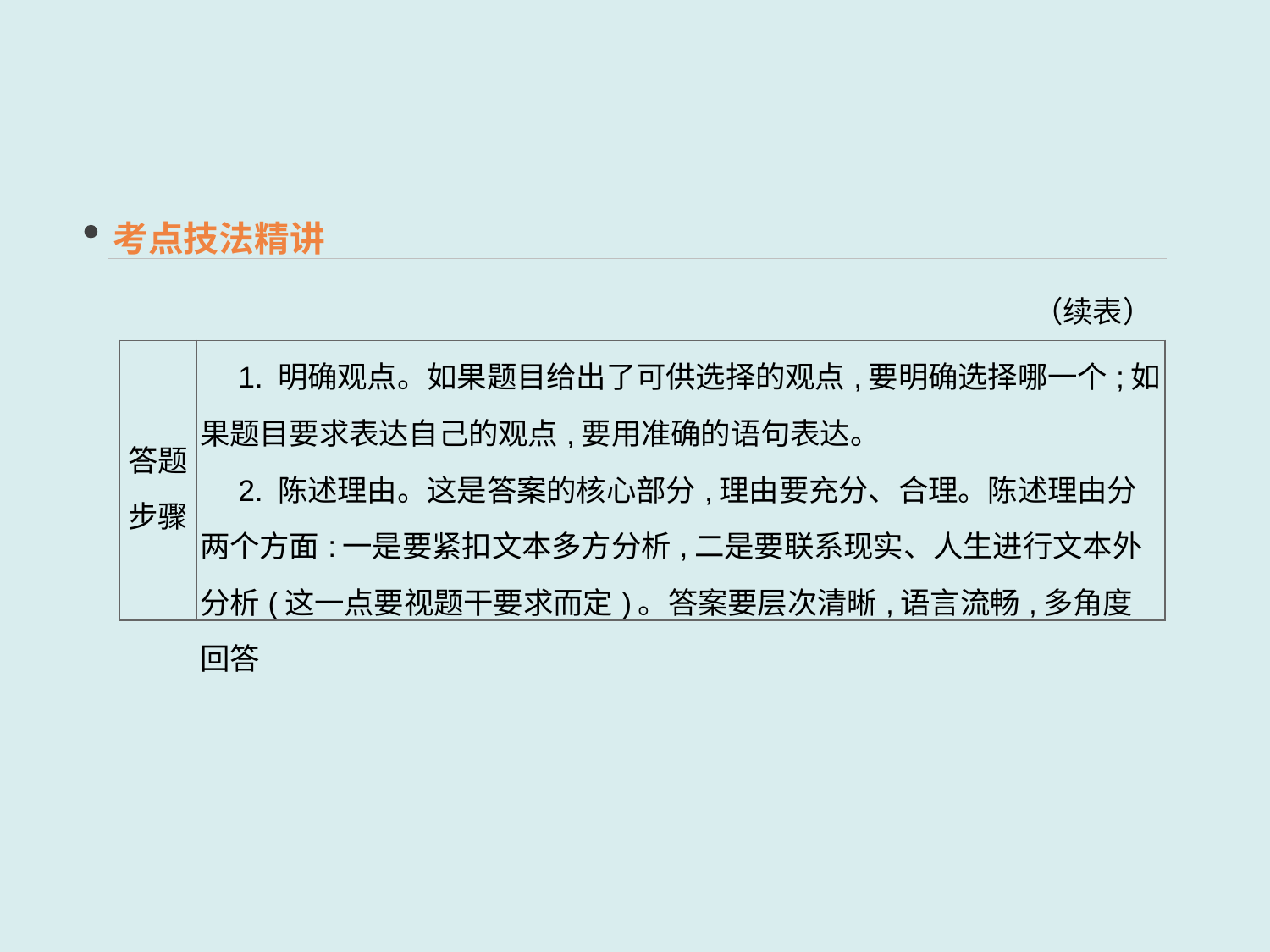

考点技法精讲

（续表）
| 答题 步骤 | 1. 明确观点。如果题目给出了可供选择的观点,要明确选择哪一个;如果题目要求表达自己的观点,要用准确的语句表达。 　2. 陈述理由。这是答案的核心部分,理由要充分、合理。陈述理由分两个方面:一是要紧扣文本多方分析,二是要联系现实、人生进行文本外分析(这一点要视题干要求而定)。答案要层次清晰,语言流畅,多角度回答 |
| --- | --- |